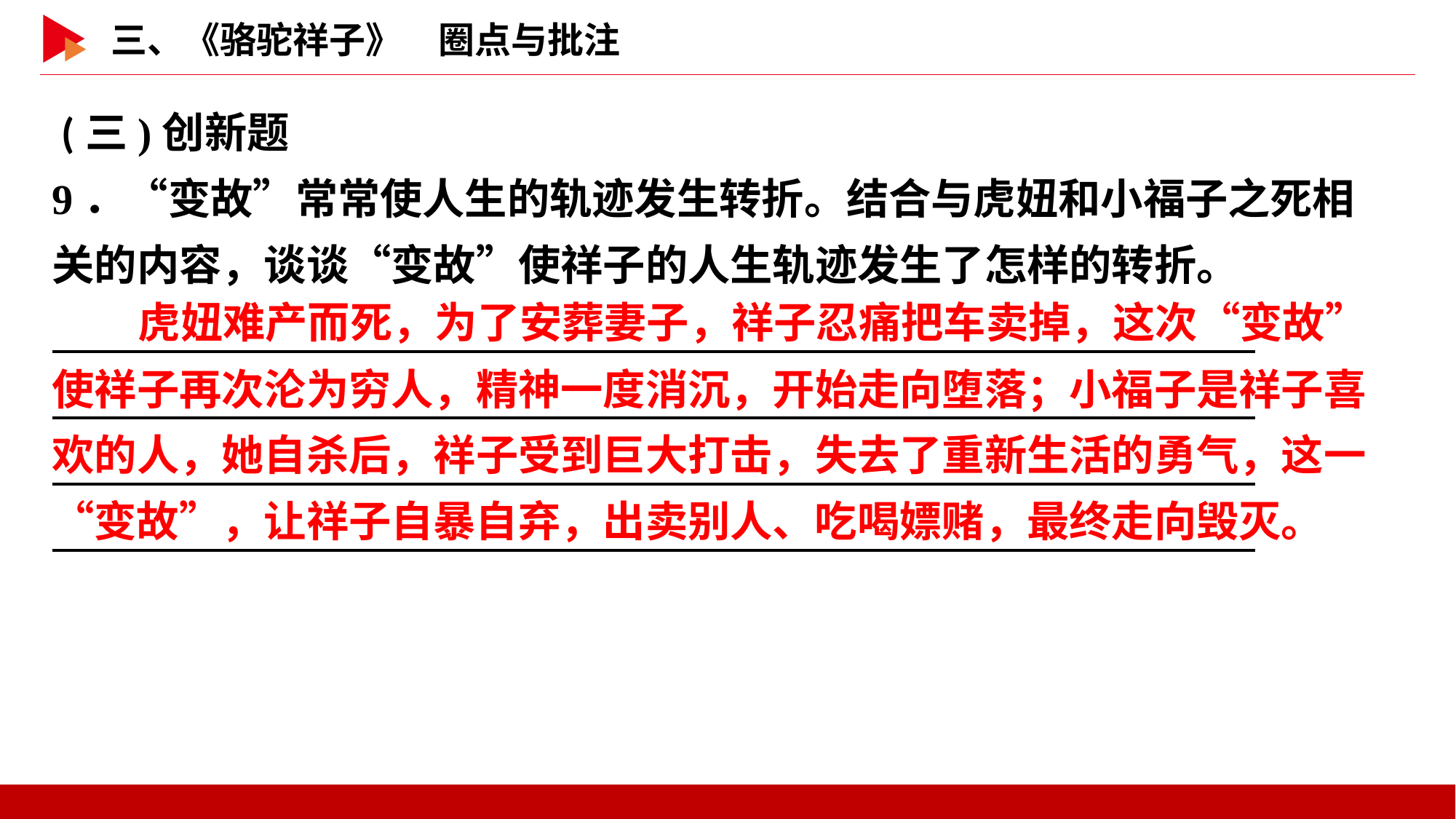

(三)创新题
9．“变故”常常使人生的轨迹发生转折。结合与虎妞和小福子之死相关的内容，谈谈“变故”使祥子的人生轨迹发生了怎样的转折。

虎妞难产而死，为了安葬妻子，祥子忍痛把车卖掉，这次“变故”使祥子再次沦为穷人，精神一度消沉，开始走向堕落；小福子是祥子喜欢的人，她自杀后，祥子受到巨大打击，失去了重新生活的勇气，这一“变故”，让祥子自暴自弃，出卖别人、吃喝嫖赌，最终走向毁灭。